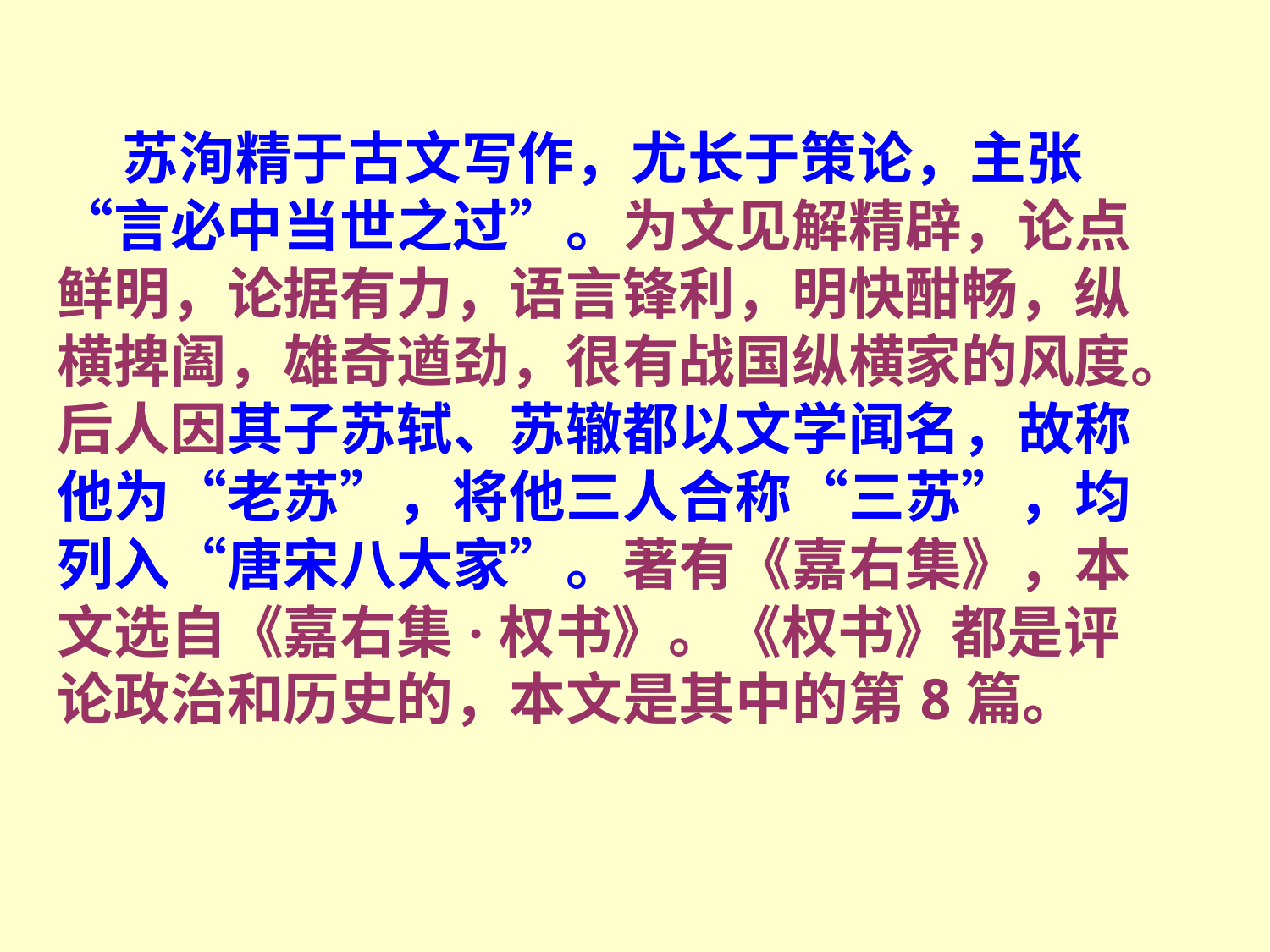

苏洵精于古文写作，尤长于策论，主张“言必中当世之过”。为文见解精辟，论点鲜明，论据有力，语言锋利，明快酣畅，纵横捭阖，雄奇遒劲，很有战国纵横家的风度。后人因其子苏轼、苏辙都以文学闻名，故称他为“老苏”，将他三人合称“三苏”，均列入“唐宋八大家”。著有《嘉右集》，本文选自《嘉右集·权书》。《权书》都是评论政治和历史的，本文是其中的第8篇。